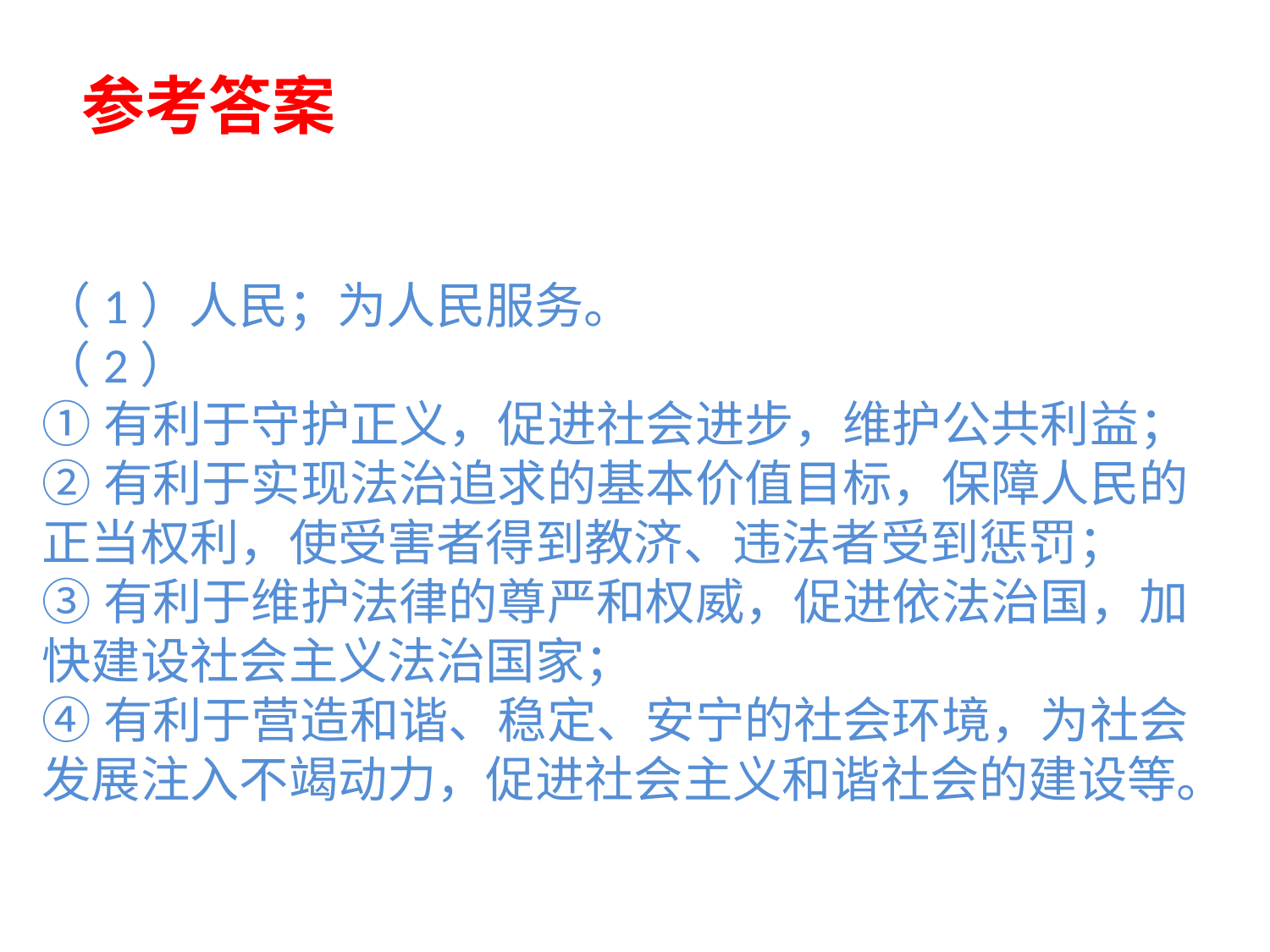

参考答案
（1）人民；为人民服务。
（2）
①有利于守护正义，促进社会进步，维护公共利益；
②有利于实现法治追求的基本价值目标，保障人民的正当权利，使受害者得到教济、违法者受到惩罚；
③有利于维护法律的尊严和权威，促进依法治国，加快建设社会主义法治国家；
④有利于营造和谐、稳定、安宁的社会环境，为社会发展注入不竭动力，促进社会主义和谐社会的建设等。